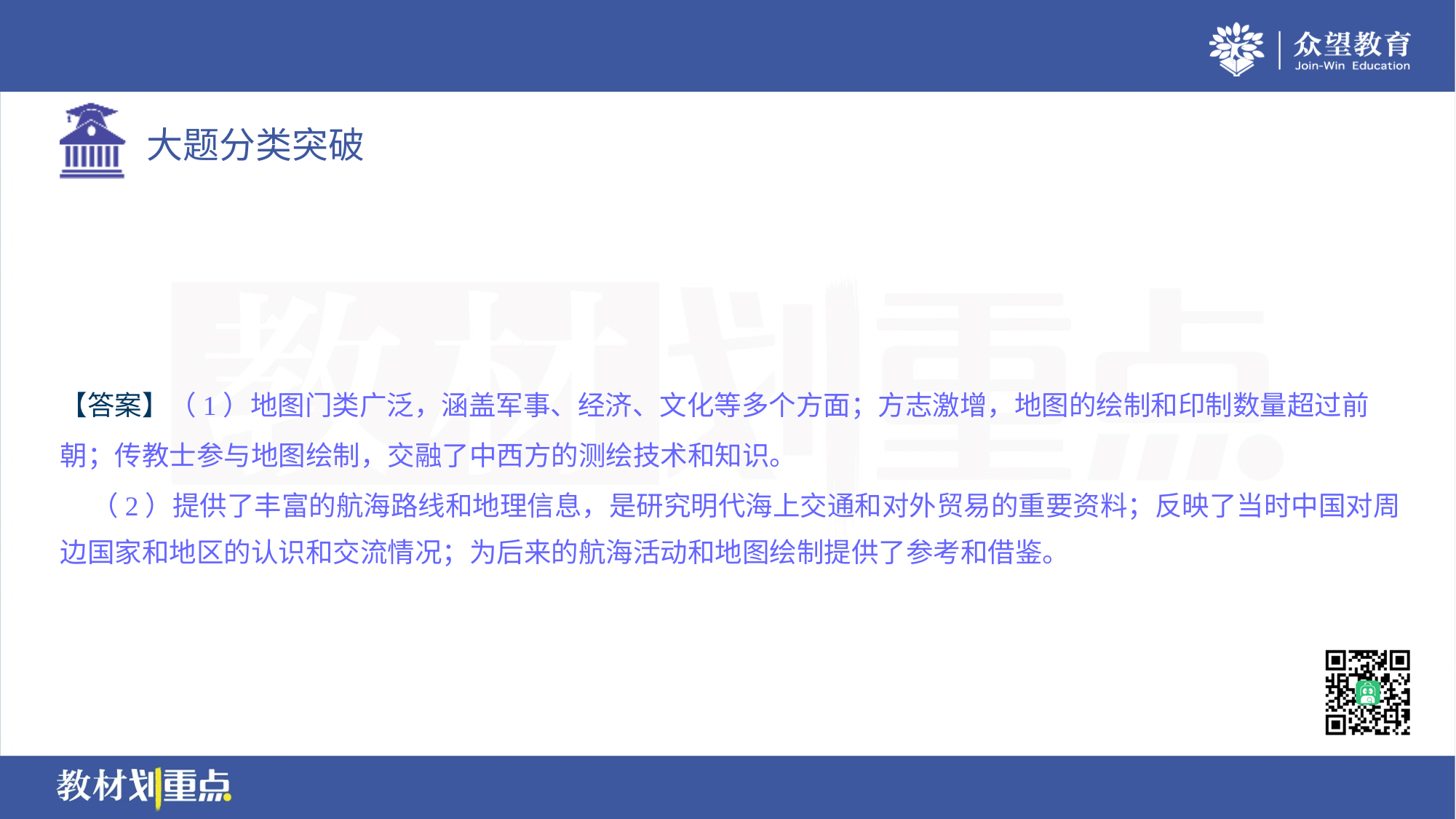

【答案】（1）地图门类广泛，涵盖军事、经济、文化等多个方面；方志激增，地图的绘制和印制数量超过前
朝；传教士参与地图绘制，交融了中西方的测绘技术和知识。
    （2）提供了丰富的航海路线和地理信息，是研究明代海上交通和对外贸易的重要资料；反映了当时中国对周
边国家和地区的认识和交流情况；为后来的航海活动和地图绘制提供了参考和借鉴。